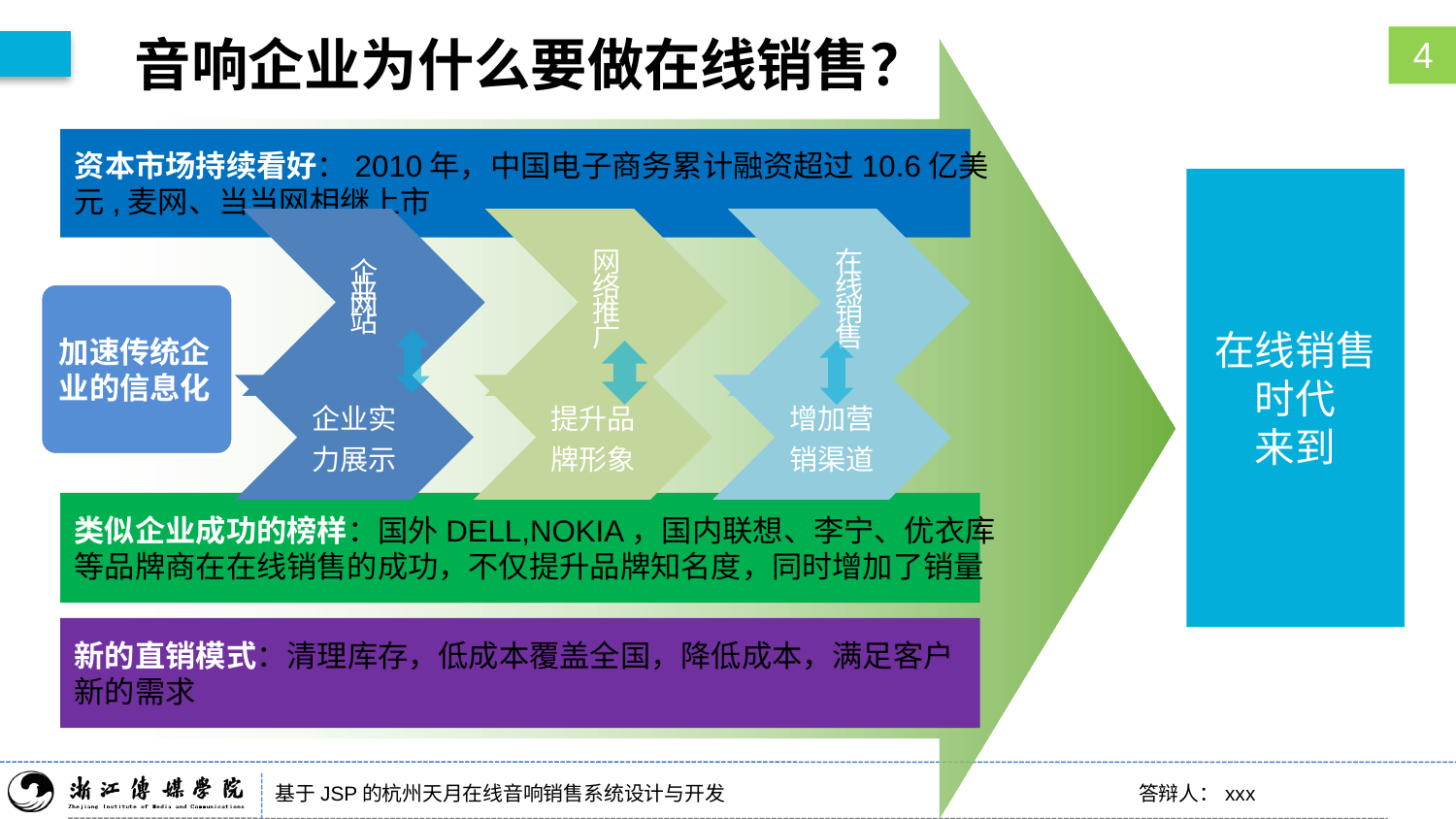

# 音响企业为什么要做在线销售？
4

资本市场持续看好：2010年，中国电子商务累计融资超过10.6亿美
元,麦网、当当网相继上市
在线销售时代
来到
企业
网站
网络推广
在线
销售
加速传统企
业的信息化

企业实力展示
提升品牌形象
增加营销渠道
类似企业成功的榜样：国外DELL,NOKIA，国内联想、李宁、优衣库
等品牌商在在线销售的成功，不仅提升品牌知名度，同时增加了销量
新的直销模式：清理库存，低成本覆盖全国，降低成本，满足客户
新的需求